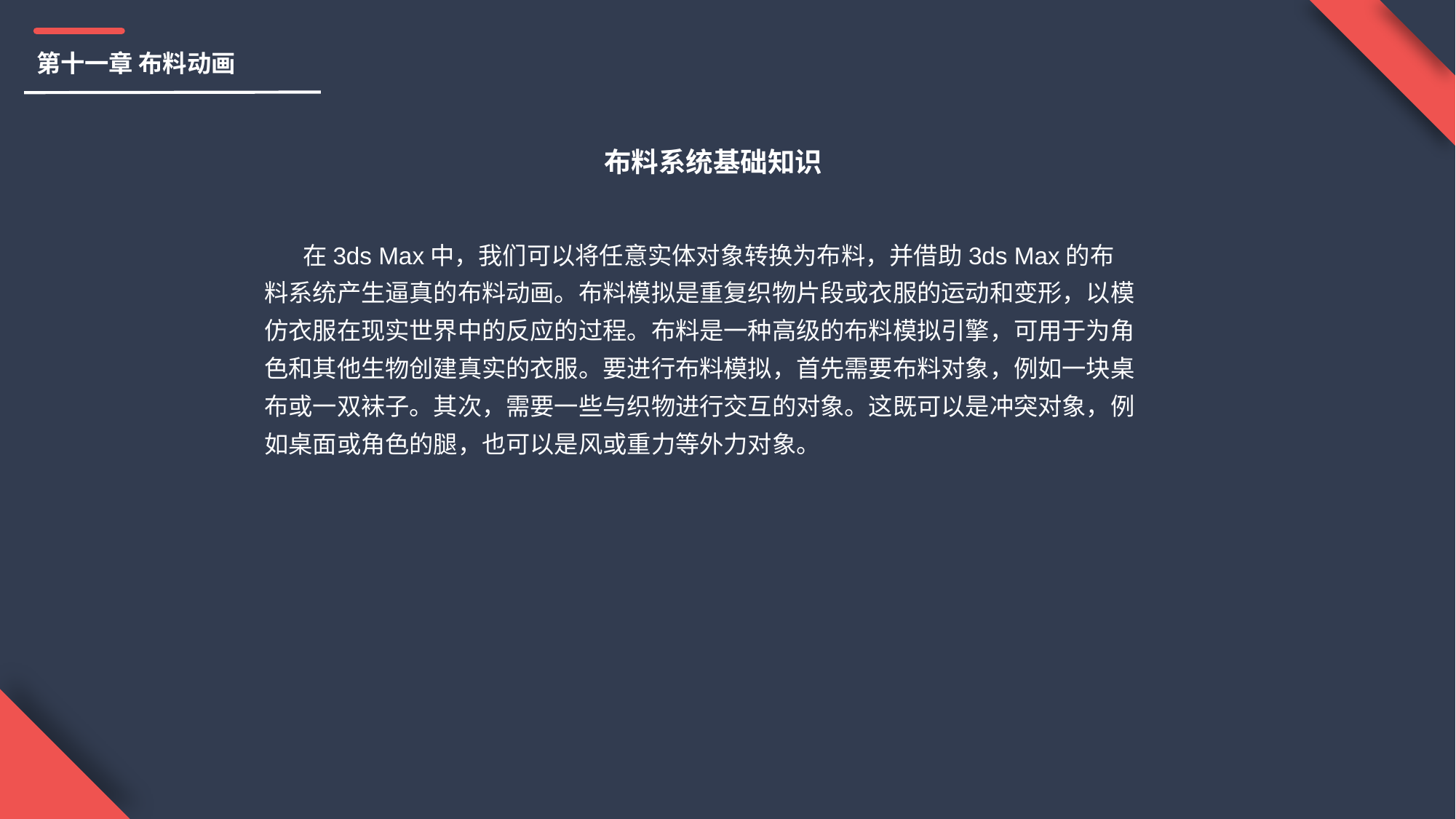

第十一章 布料动画
布料系统基础知识
      在3ds Max中，我们可以将任意实体对象转换为布料，并借助3ds Max的布料系统产生逼真的布料动画。布料模拟是重复织物片段或衣服的运动和变形，以模仿衣服在现实世界中的反应的过程。布料是一种高级的布料模拟引擎，可用于为角色和其他生物创建真实的衣服。要进行布料模拟，首先需要布料对象，例如一块桌布或一双袜子。其次，需要一些与织物进行交互的对象。这既可以是冲突对象，例如桌面或角色的腿，也可以是风或重力等外力对象。